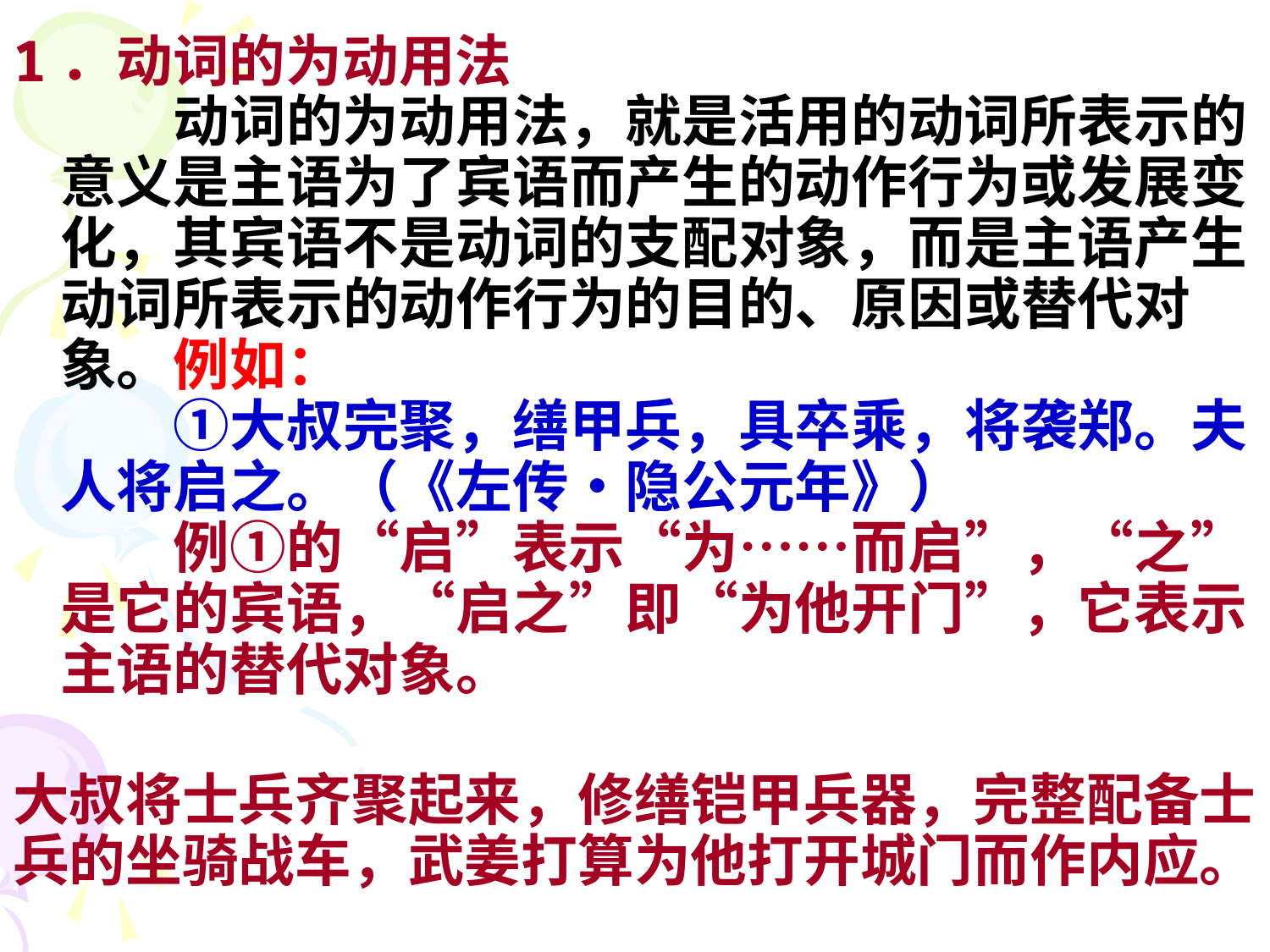

# 1．动词的为动用法 　　动词的为动用法，就是活用的动词所表示的意义是主语为了宾语而产生的动作行为或发展变化，其宾语不是动词的支配对象，而是主语产生动词所表示的动作行为的目的、原因或替代对象。例如： 　　①大叔完聚，缮甲兵，具卒乘，将袭郑。夫人将启之。（《左传•隐公元年》） 　　例①的“启”表示“为……而启”，“之”是它的宾语，“启之”即“为他开门”，它表示主语的替代对象。

大叔将士兵齐聚起来，修缮铠甲兵器，完整配备士兵的坐骑战车，武姜打算为他打开城门而作内应。